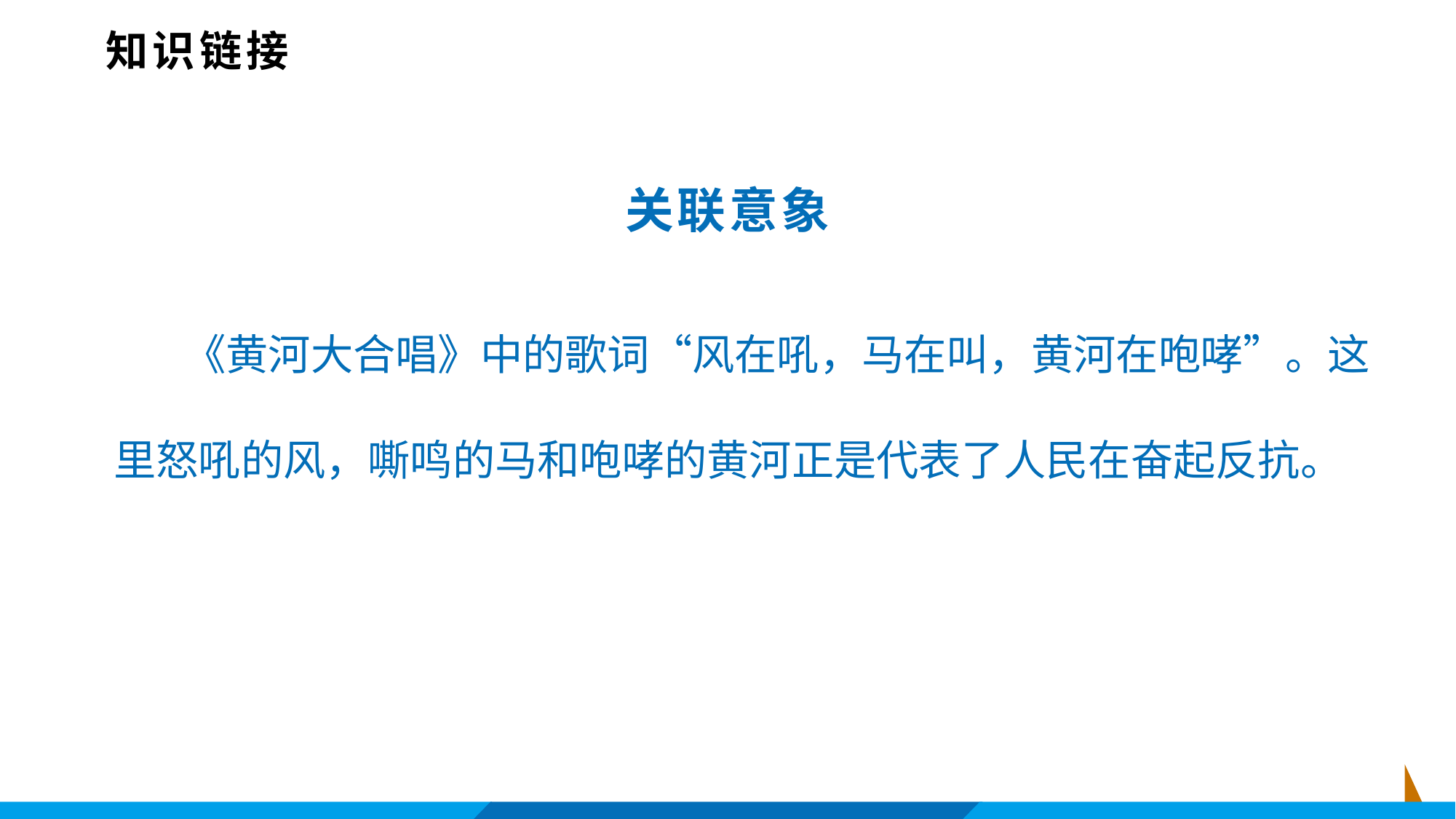

知识链接
关联意象
    《黄河大合唱》中的歌词“风在吼，马在叫，黄河在咆哮”。这里怒吼的风，嘶鸣的马和咆哮的黄河正是代表了人民在奋起反抗。